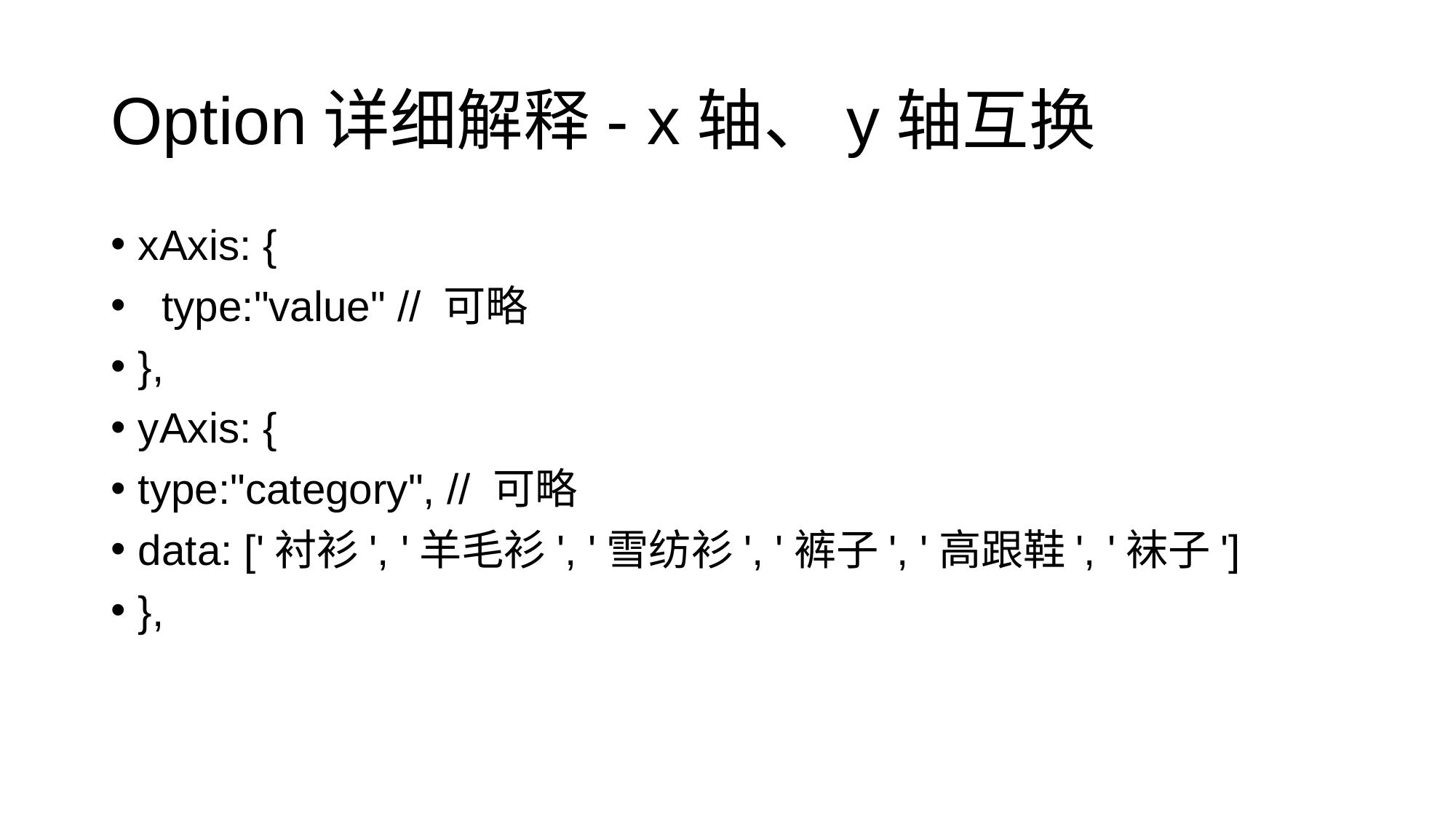

# Option详细解释- x轴、y轴互换
xAxis: {
  type:"value" // 可略
},
yAxis: {
type:"category", // 可略
data: ['衬衫', '羊毛衫', '雪纺衫', '裤子', '高跟鞋', '袜子']
},